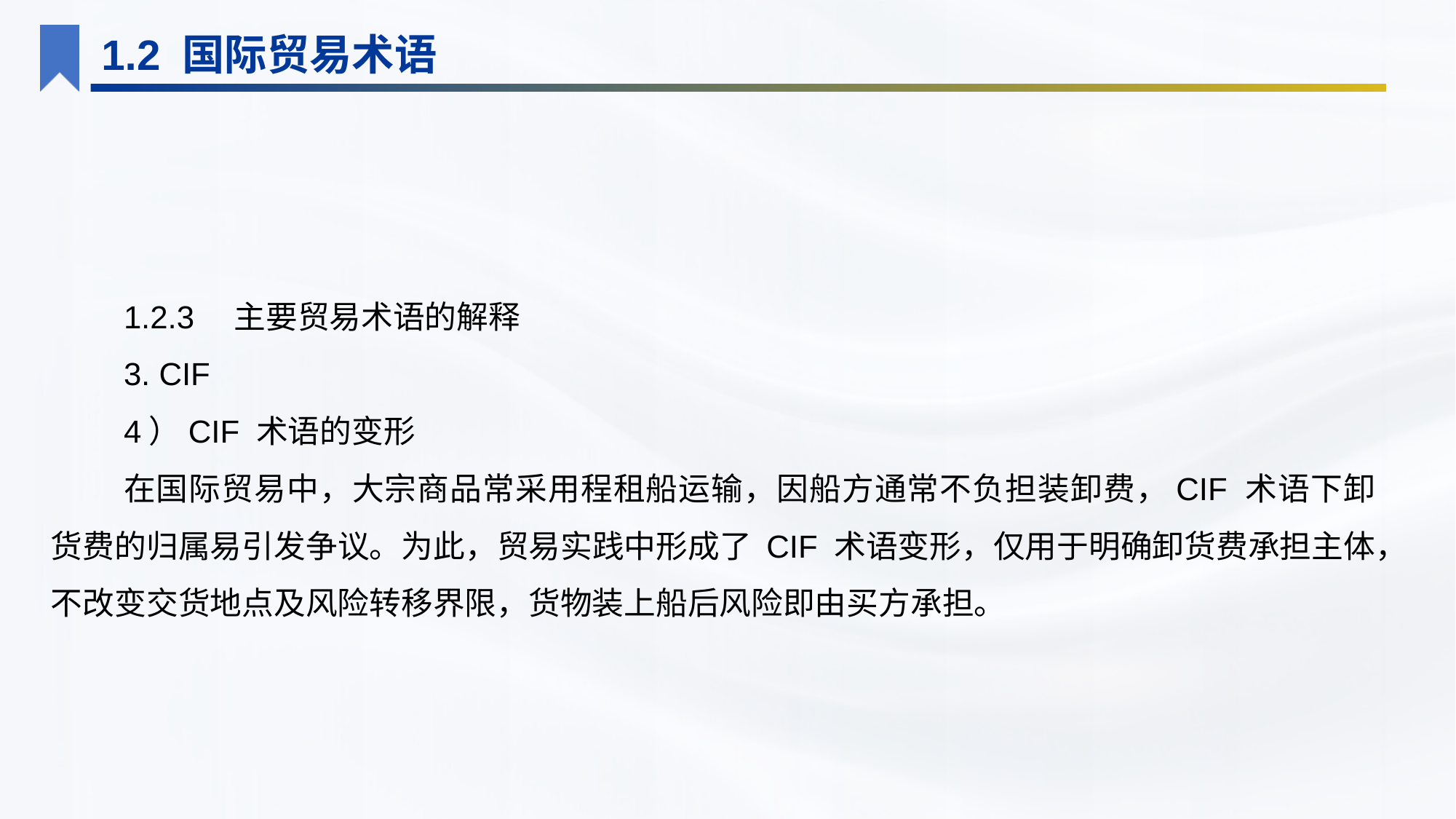

1.2 国际贸易术语
1.2.3　主要贸易术语的解释
3. CIF
4）CIF 术语的变形
在国际贸易中，大宗商品常采用程租船运输，因船方通常不负担装卸费，CIF 术语下卸货费的归属易引发争议。为此，贸易实践中形成了 CIF 术语变形，仅用于明确卸货费承担主体，不改变交货地点及风险转移界限，货物装上船后风险即由买方承担。